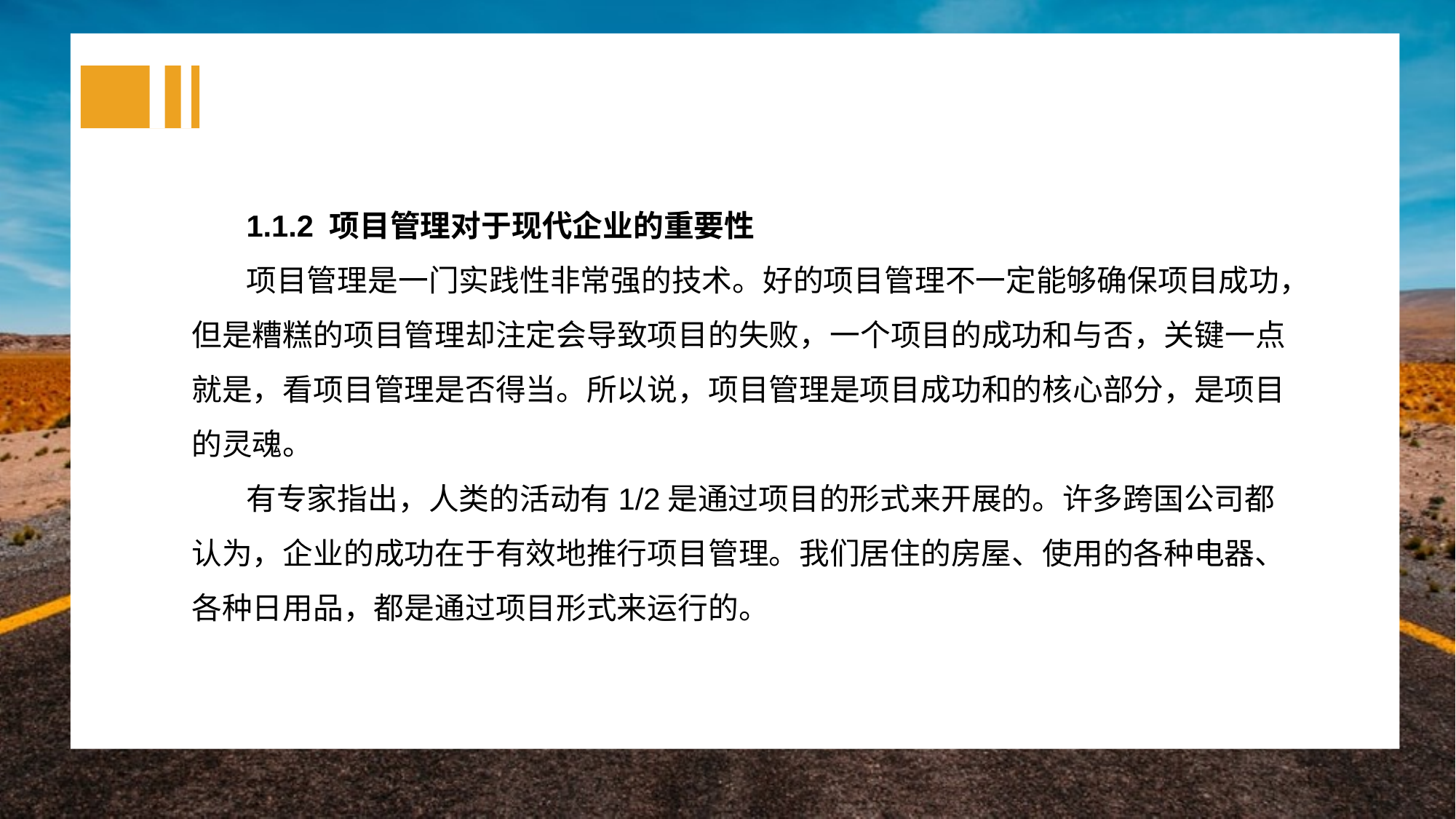

1.1.2 项目管理对于现代企业的重要性
项目管理是一门实践性非常强的技术。好的项目管理不一定能够确保项目成功，但是糟糕的项目管理却注定会导致项目的失败，一个项目的成功和与否，关键一点就是，看项目管理是否得当。所以说，项目管理是项目成功和的核心部分，是项目的灵魂。
有专家指出，人类的活动有1/2是通过项目的形式来开展的。许多跨国公司都认为，企业的成功在于有效地推行项目管理。我们居住的房屋、使用的各种电器、各种日用品，都是通过项目形式来运行的。